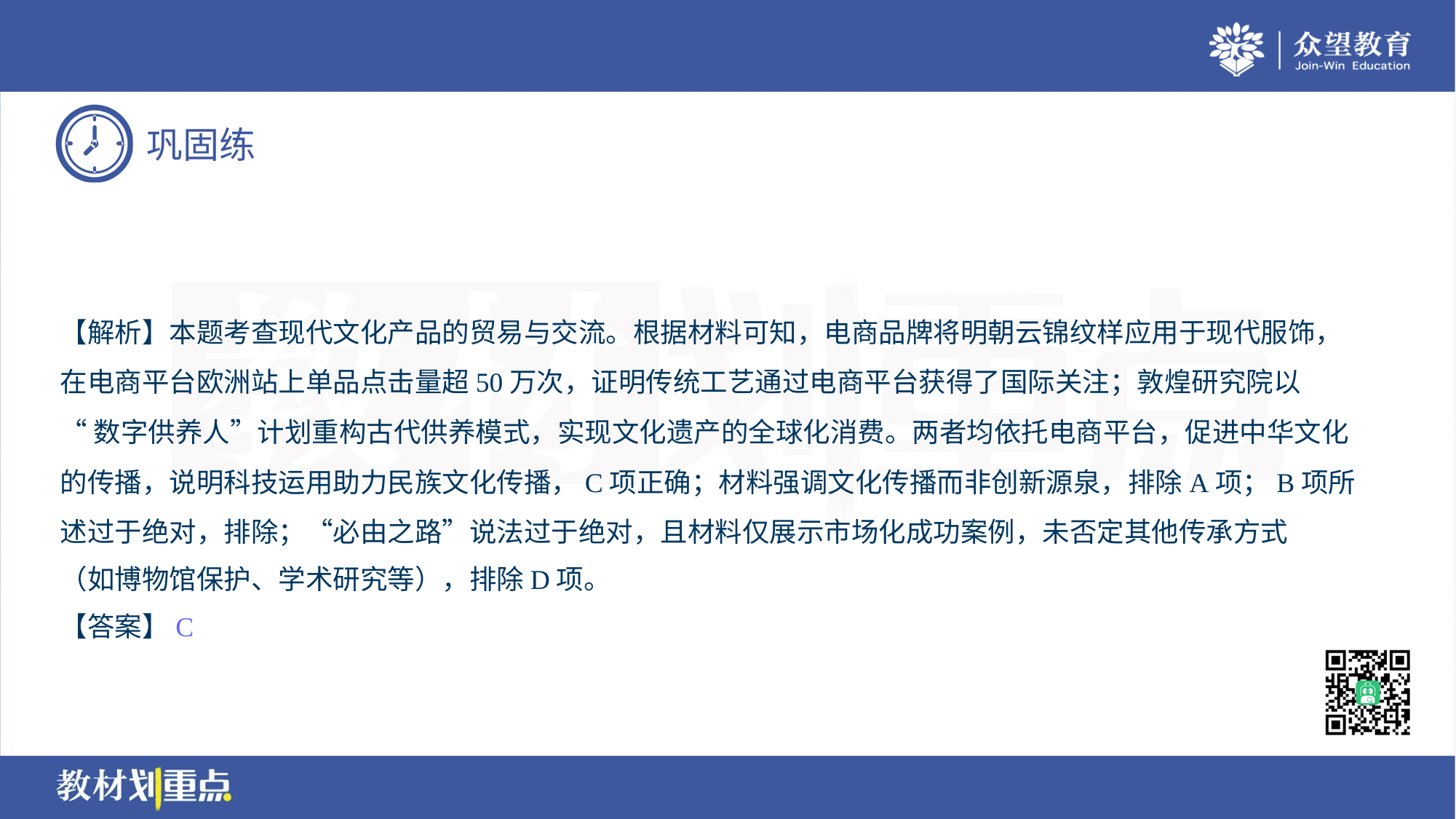

【解析】本题考查现代文化产品的贸易与交流。根据材料可知，电商品牌将明朝云锦纹样应用于现代服饰，
在电商平台欧洲站上单品点击量超50万次，证明传统工艺通过电商平台获得了国际关注；敦煌研究院以
“数字供养人”计划重构古代供养模式，实现文化遗产的全球化消费。两者均依托电商平台，促进中华文化
的传播，说明科技运用助力民族文化传播，C项正确；材料强调文化传播而非创新源泉，排除A项；B项所
述过于绝对，排除；“必由之路”说法过于绝对，且材料仅展示市场化成功案例，未否定其他传承方式
（如博物馆保护、学术研究等），排除D项。
【答案】C